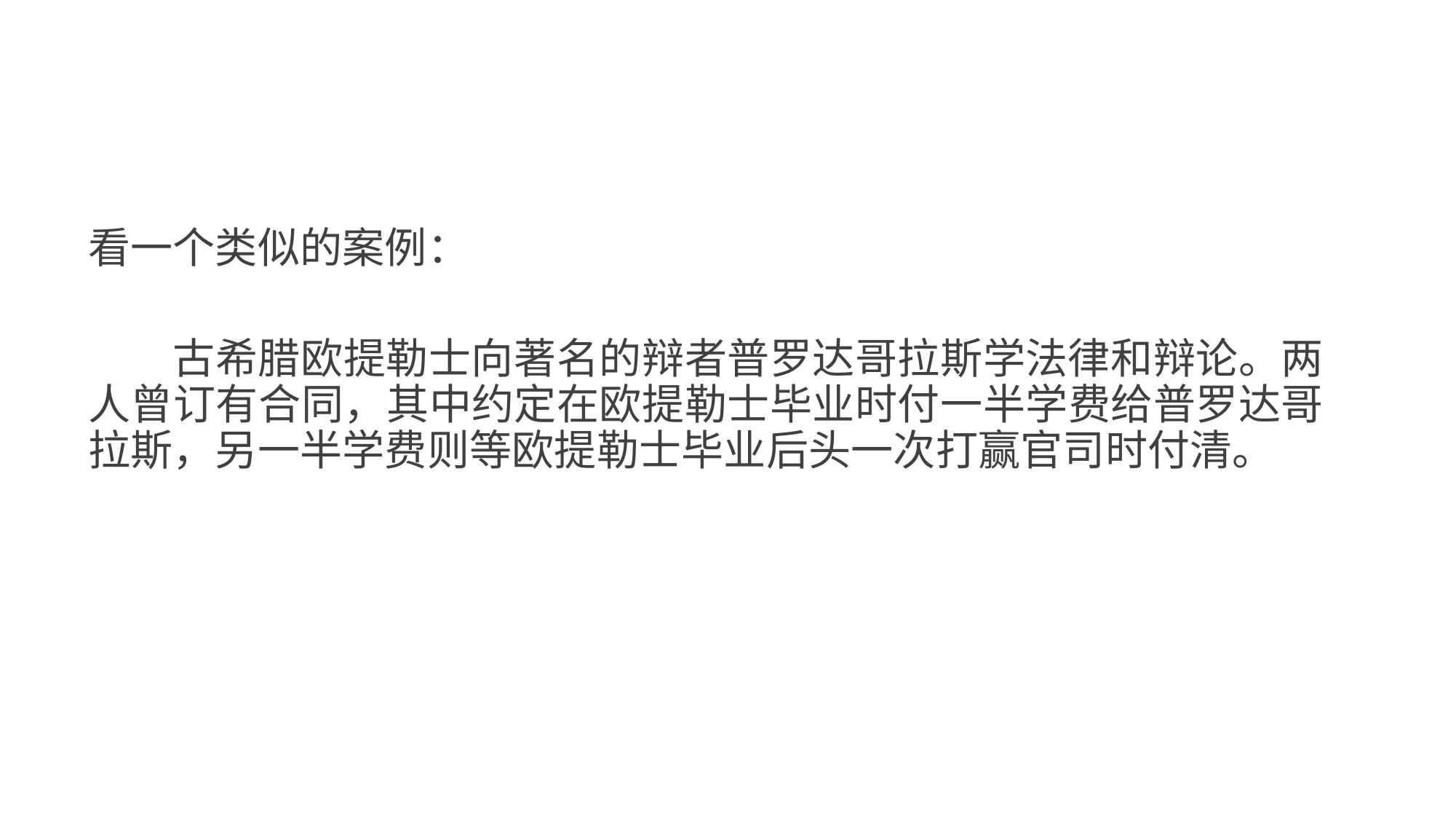

看一个类似的案例：
古希腊欧提勒士向著名的辩者普罗达哥拉斯学法律和辩论。两 人曾订有合同，其中约定在欧提勒士毕业时付一半学费给普罗达哥 拉斯，另一半学费则等欧提勒士毕业后头一次打赢官司时付清。